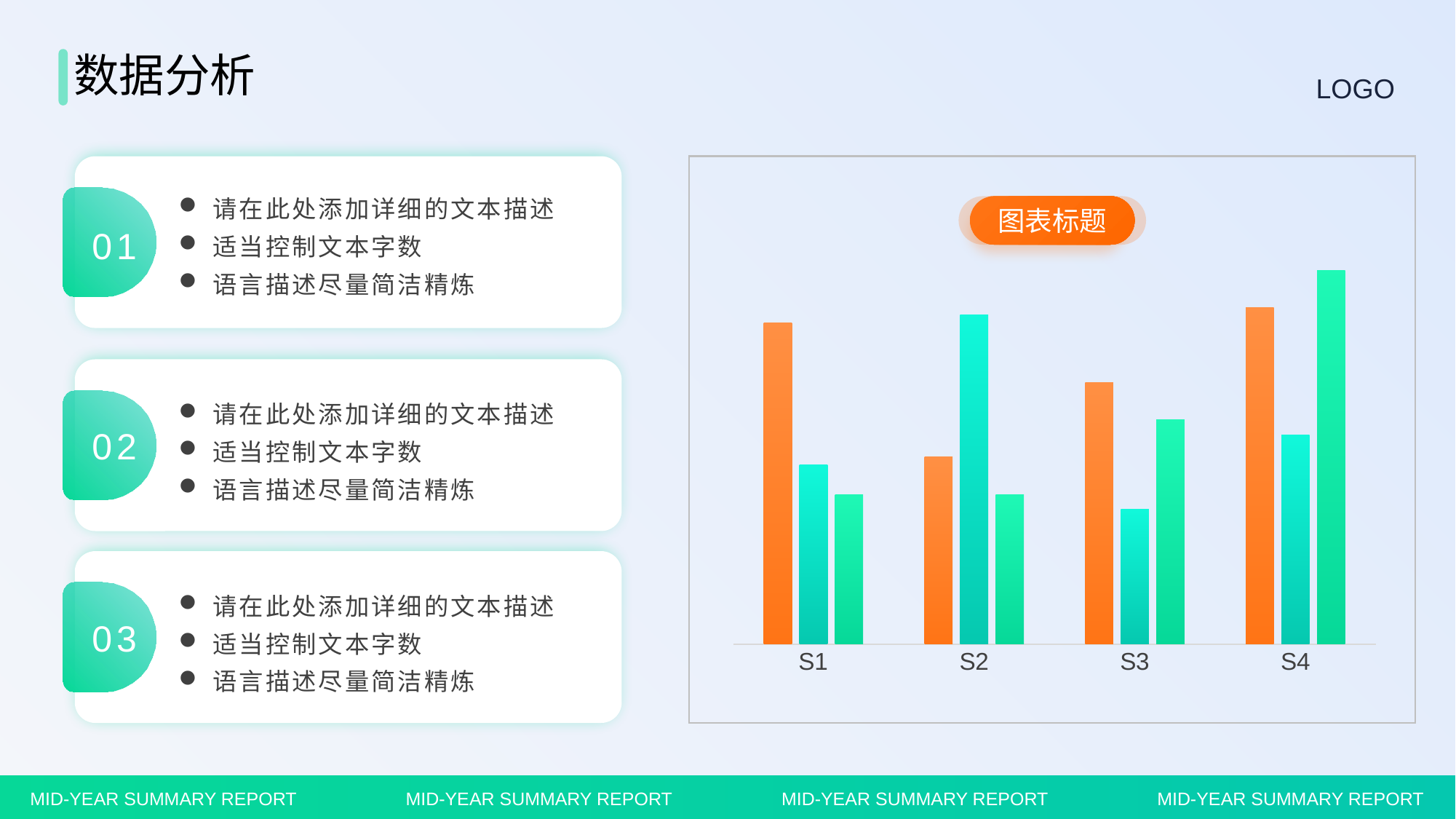

数据分析
LOGO

### Chart

| Category | T1 | T2 | T3 |
|---|---|---|---|
| S1 | 4.3 | 2.4 | 2.0 |
| S2 | 2.5 | 4.4 | 2.0 |
| S3 | 3.5 | 1.8 | 3.0 |
| S4 | 4.5 | 2.8 | 5.0 |
请在此处添加详细的文本描述
适当控制文本字数
语言描述尽量简洁精炼

图表标题
01

请在此处添加详细的文本描述
适当控制文本字数
语言描述尽量简洁精炼
02

请在此处添加详细的文本描述
适当控制文本字数
语言描述尽量简洁精炼
03
MID-YEAR SUMMARY REPORT
MID-YEAR SUMMARY REPORT
MID-YEAR SUMMARY REPORT
MID-YEAR SUMMARY REPORT